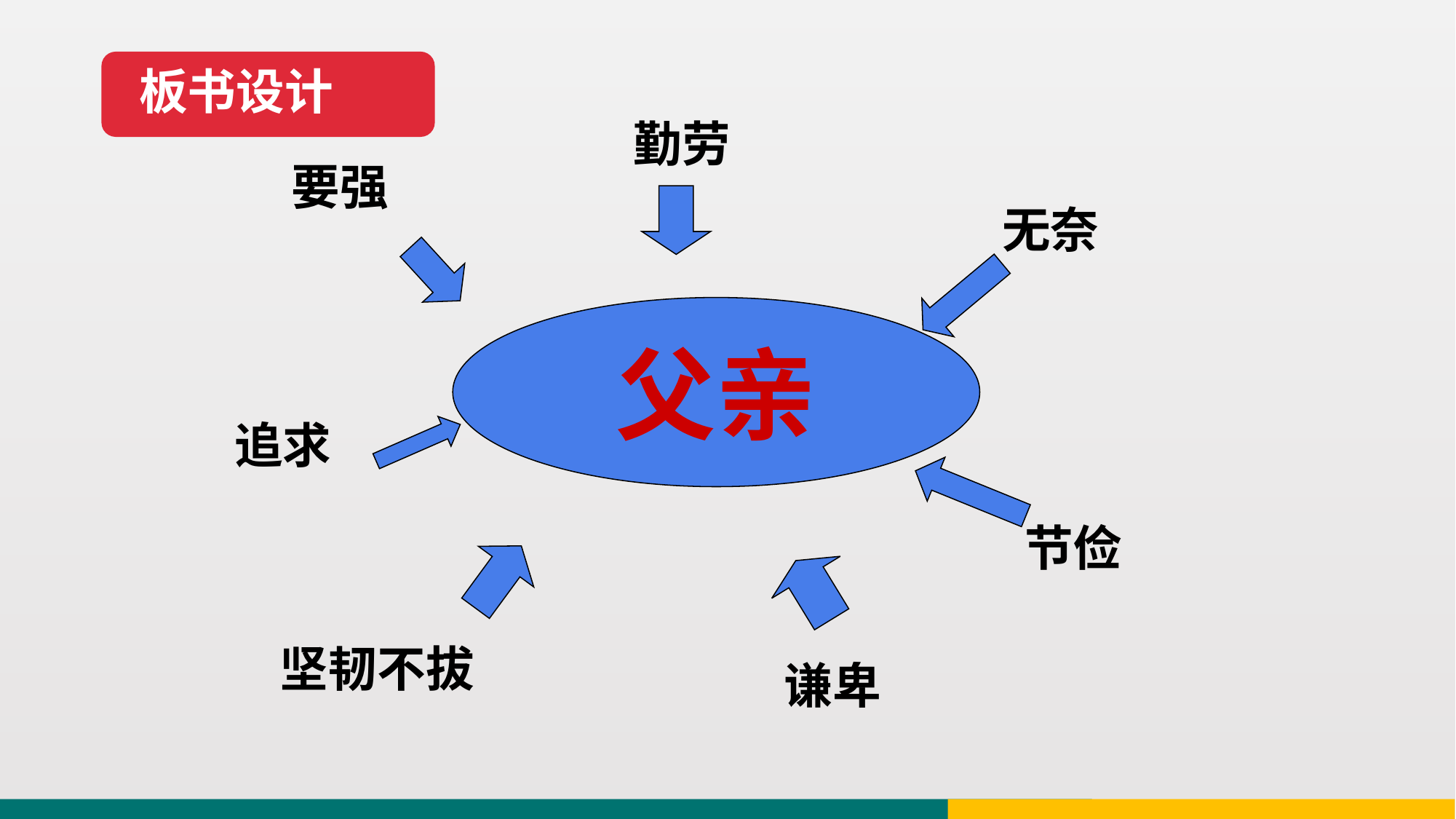

板书设计
勤劳
要强

无奈

父亲
追求

节俭

坚韧不拔
谦卑